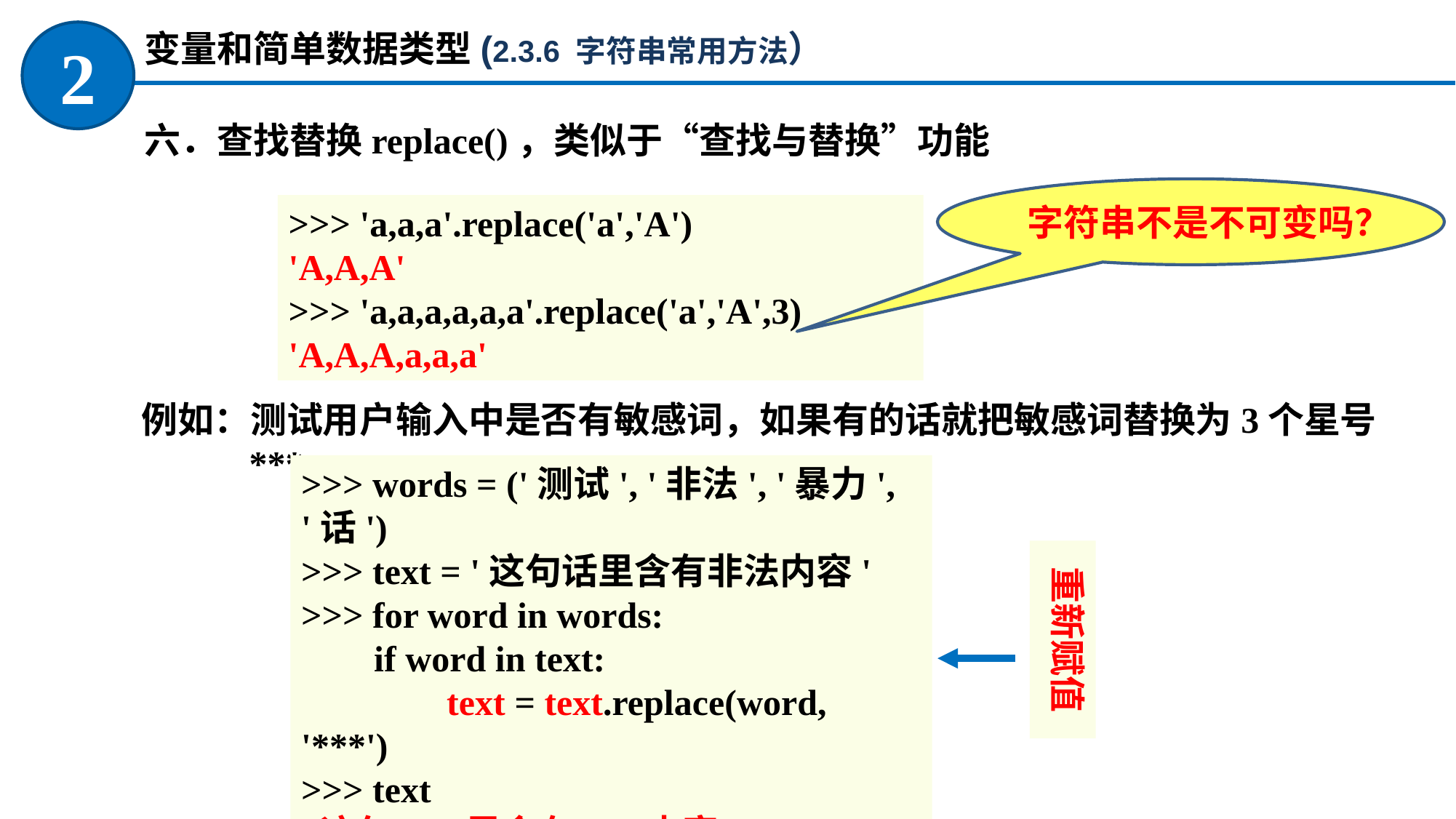

变量和简单数据类型(2.3.6 字符串常用方法）
2
六．查找替换replace()，类似于“查找与替换”功能
字符串不是不可变吗？
>>> 'a,a,a'.replace('a','A')
'A,A,A'
>>> 'a,a,a,a,a,a'.replace('a','A',3)
'A,A,A,a,a,a'
例如：测试用户输入中是否有敏感词，如果有的话就把敏感词替换为3个星号***
>>> words = ('测试', '非法', '暴力', '话')
>>> text = '这句话里含有非法内容'
>>> for word in words:
        if word in text:
	    text = text.replace(word, '***')
>>> text
'这句***里含有***内容'
重新赋值